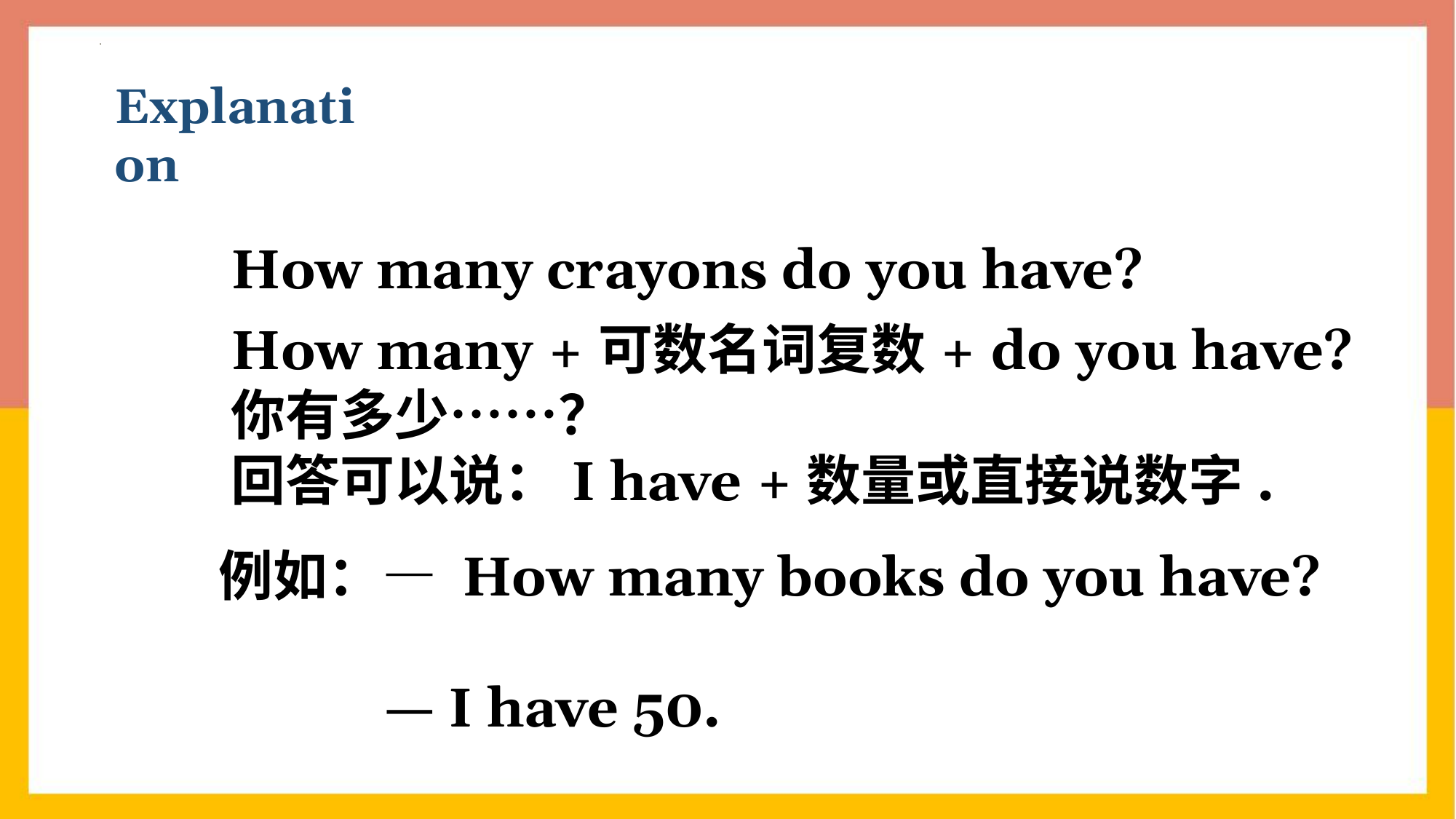

Explanation
How many crayons do you have?
How many +可数名词复数+ do you have?
你有多少……？
回答可以说：I have +数量或直接说数字.
例如：— How many books do you have?
            — I have 50.